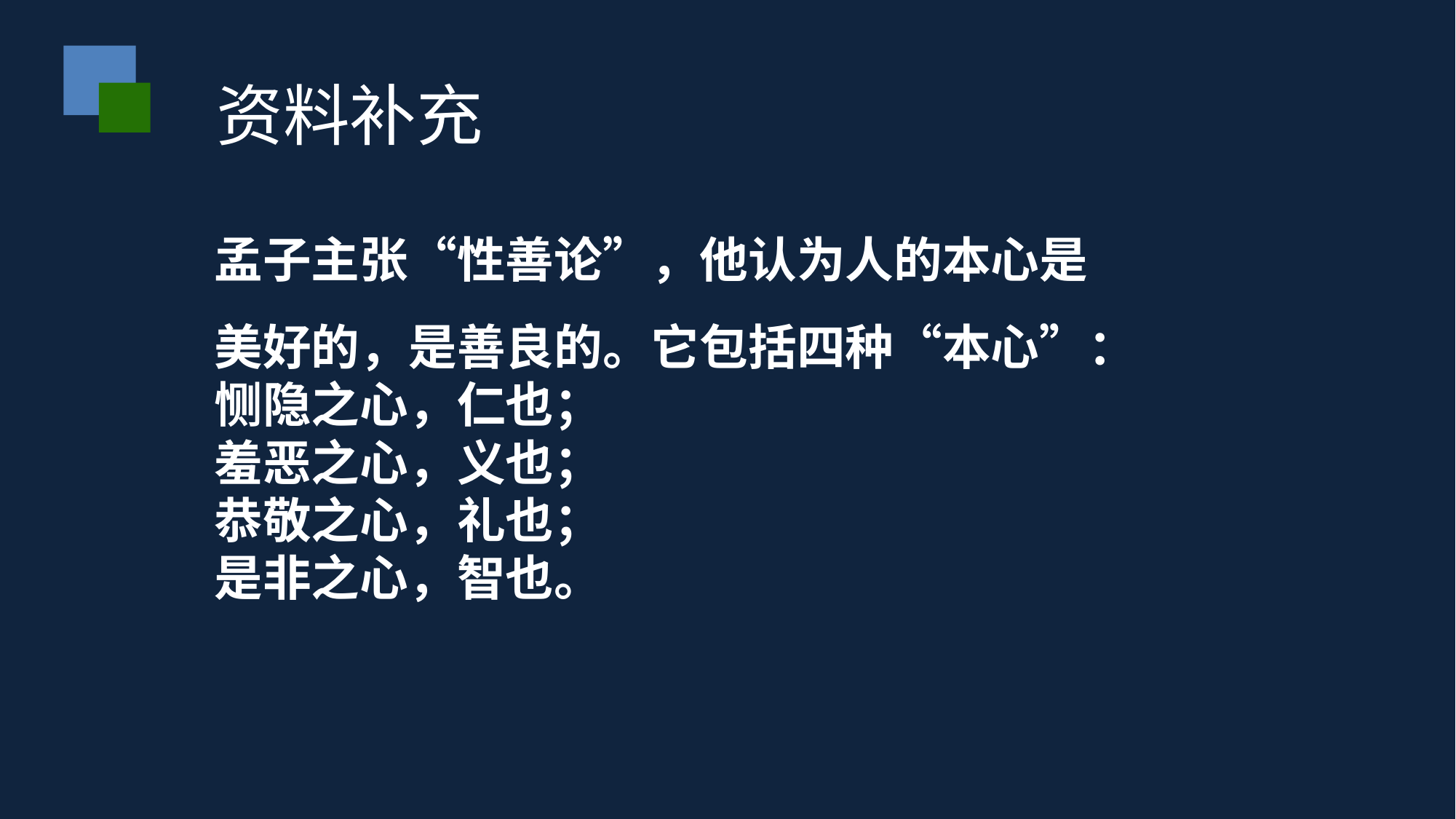

资料补充
孟子主张“性善论”，他认为人的本心是美好的，是善良的。它包括四种“本心”：
恻隐之心，仁也；
羞恶之心，义也；
恭敬之心，礼也；
是非之心，智也。